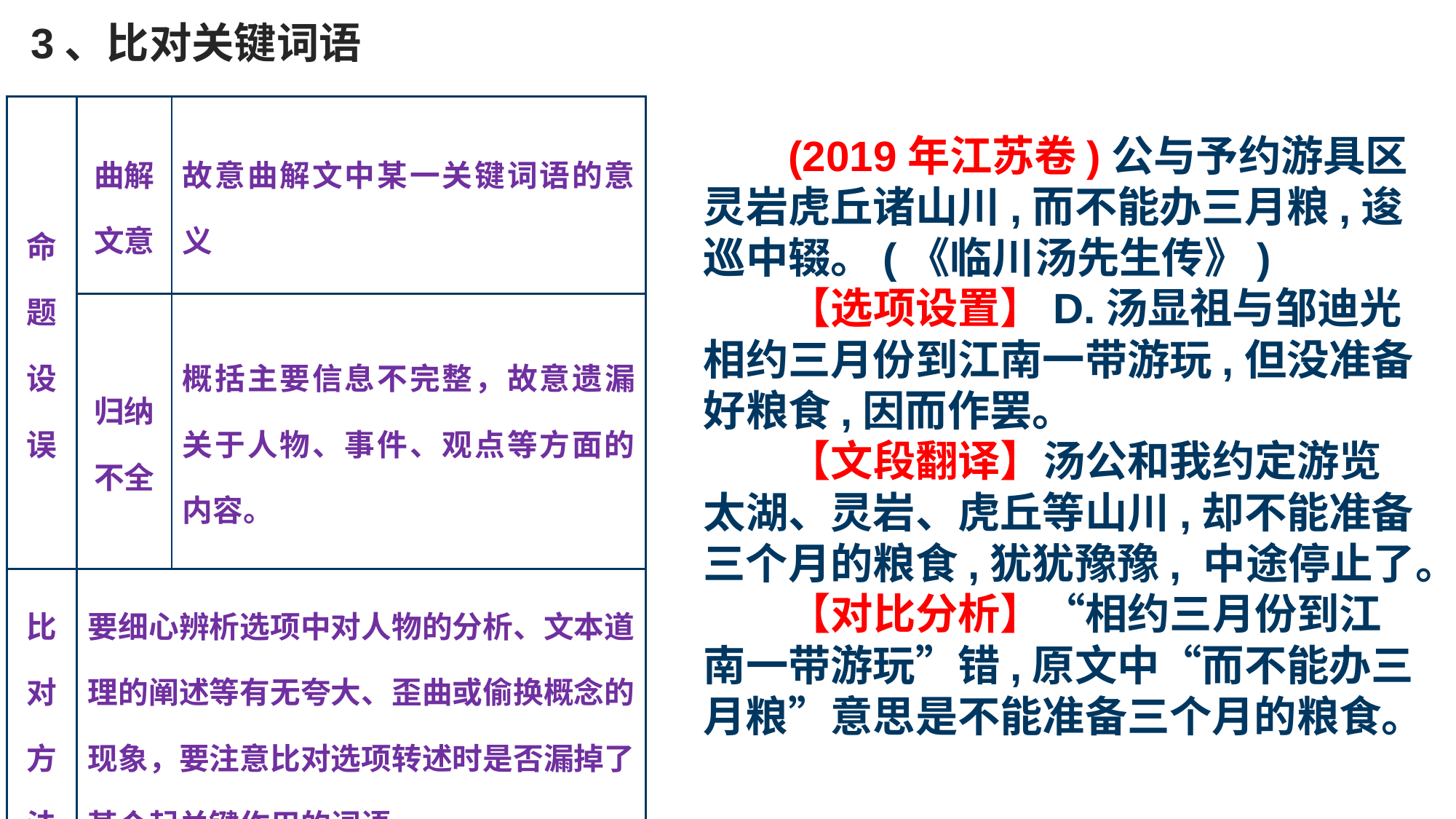

3、比对关键词语
| 命题 设误 | 曲解文意 | 故意曲解文中某一关键词语的意义 |
| --- | --- | --- |
|  | 归纳不全 | 概括主要信息不完整，故意遗漏关于人物、事件、观点等方面的内容。 |
| 比对方法 | 要细心辨析选项中对人物的分析、文本道理的阐述等有无夸大、歪曲或偷换概念的现象，要注意比对选项转述时是否漏掉了某个起关键作用的词语。 |  |
(2019年江苏卷)公与予约游具区灵岩虎丘诸山川,而不能办三月粮,逡巡中辍。(《临川汤先生传》)
【选项设置】D.汤显祖与邹迪光相约三月份到江南一带游玩,但没准备好粮食,因而作罢。
【文段翻译】汤公和我约定游览太湖、灵岩、虎丘等山川,却不能准备三个月的粮食,犹犹豫豫, 中途停止了。
【对比分析】“相约三月份到江南一带游玩”错,原文中“而不能办三月粮”意思是不能准备三个月的粮食。